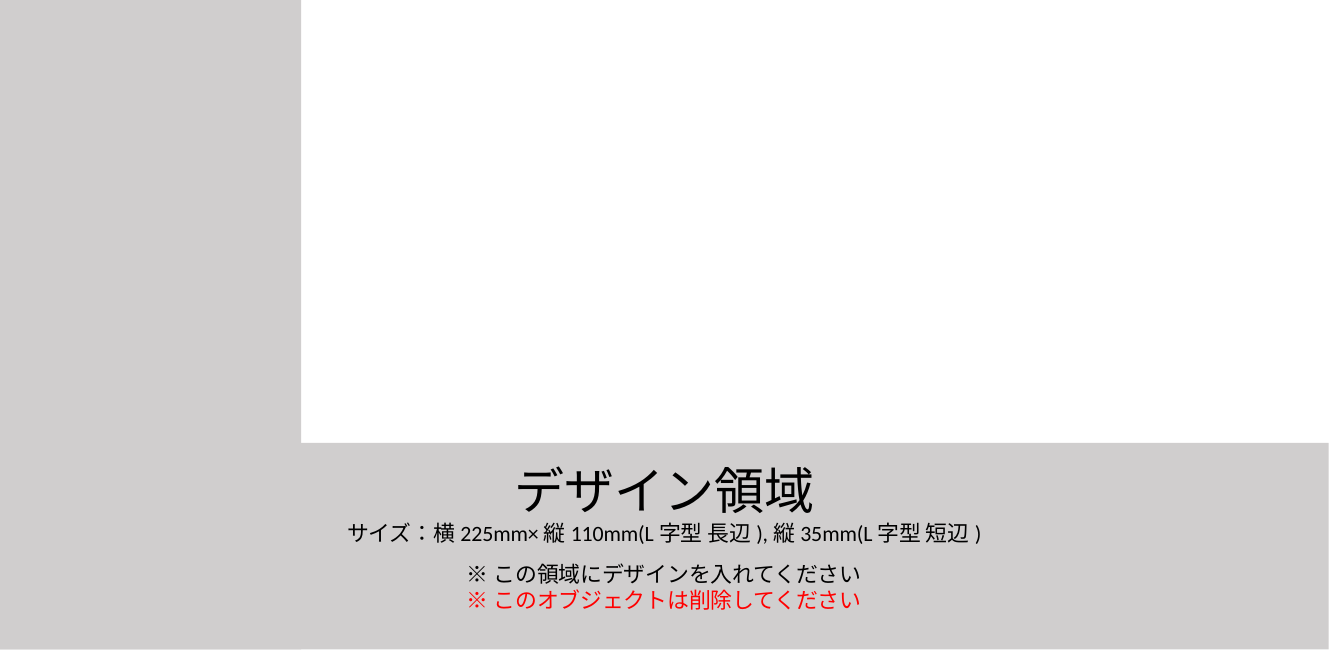

デザイン領域
サイズ：横225mm×縦110mm(L字型 長辺),縦35mm(L字型 短辺)

※この領域にデザインを入れてください
※このオブジェクトは削除してください